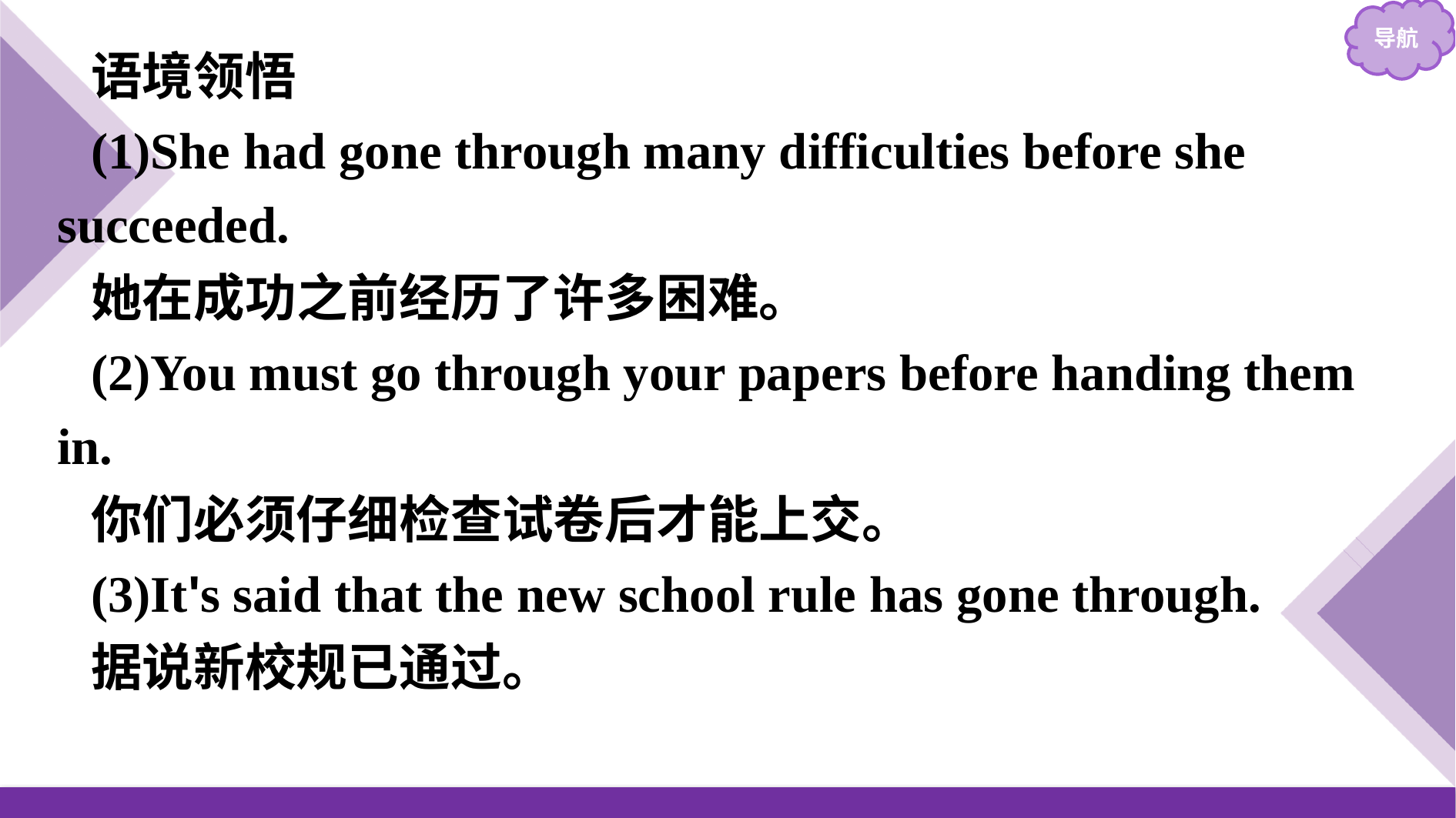

语境领悟
(1)She had gone through many difficulties before she succeeded.
她在成功之前经历了许多困难。
(2)You must go through your papers before handing them in.
你们必须仔细检查试卷后才能上交。
(3)It's said that the new school rule has gone through.
据说新校规已通过。